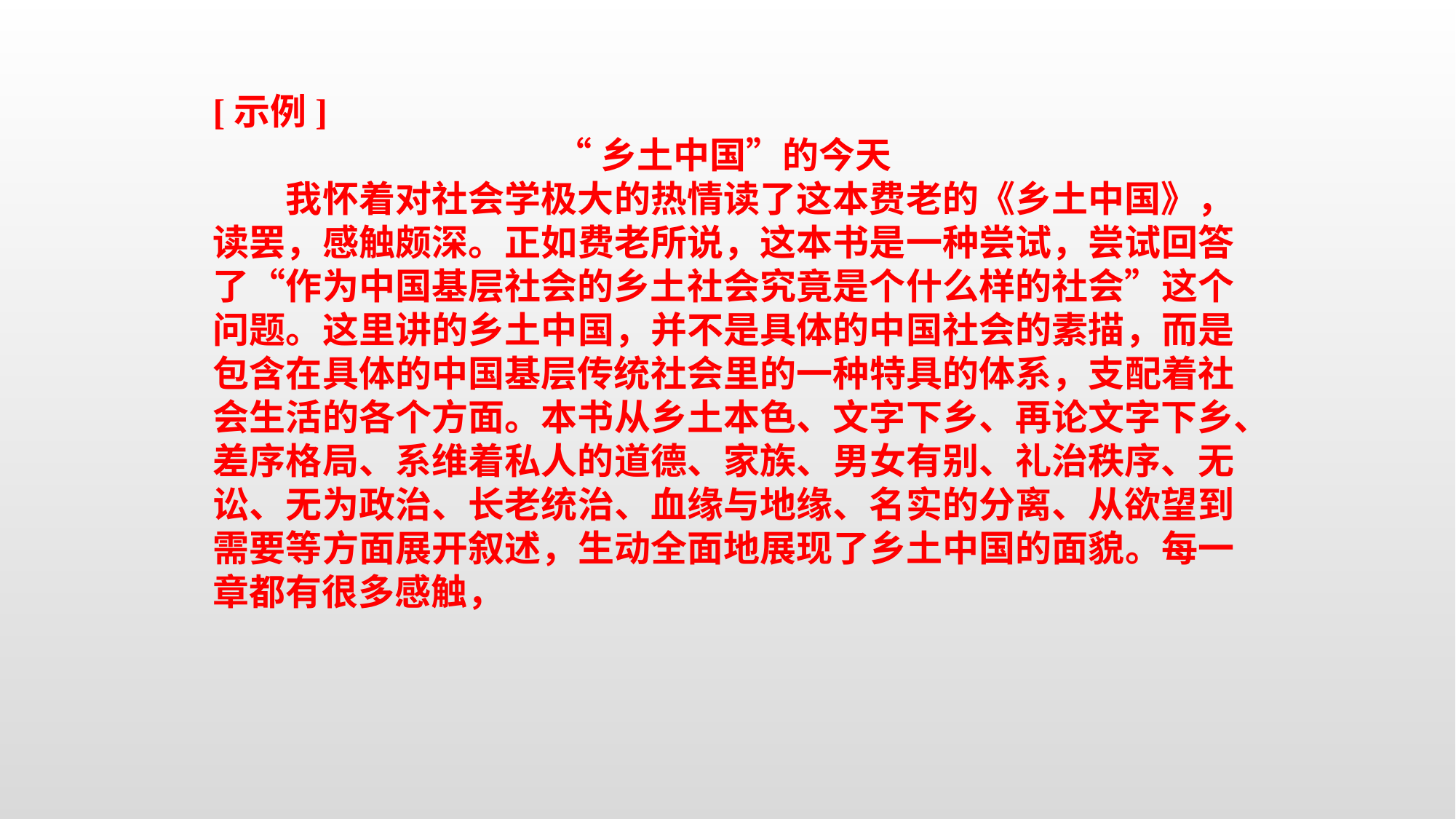

[示例]
“乡土中国”的今天
我怀着对社会学极大的热情读了这本费老的《乡土中国》，读罢，感触颇深。正如费老所说，这本书是一种尝试，尝试回答了“作为中国基层社会的乡土社会究竟是个什么样的社会”这个问题。这里讲的乡土中国，并不是具体的中国社会的素描，而是包含在具体的中国基层传统社会里的一种特具的体系，支配着社会生活的各个方面。本书从乡土本色、文字下乡、再论文字下乡、差序格局、系维着私人的道德、家族、男女有别、礼治秩序、无讼、无为政治、长老统治、血缘与地缘、名实的分离、从欲望到需要等方面展开叙述，生动全面地展现了乡土中国的面貌。每一章都有很多感触，